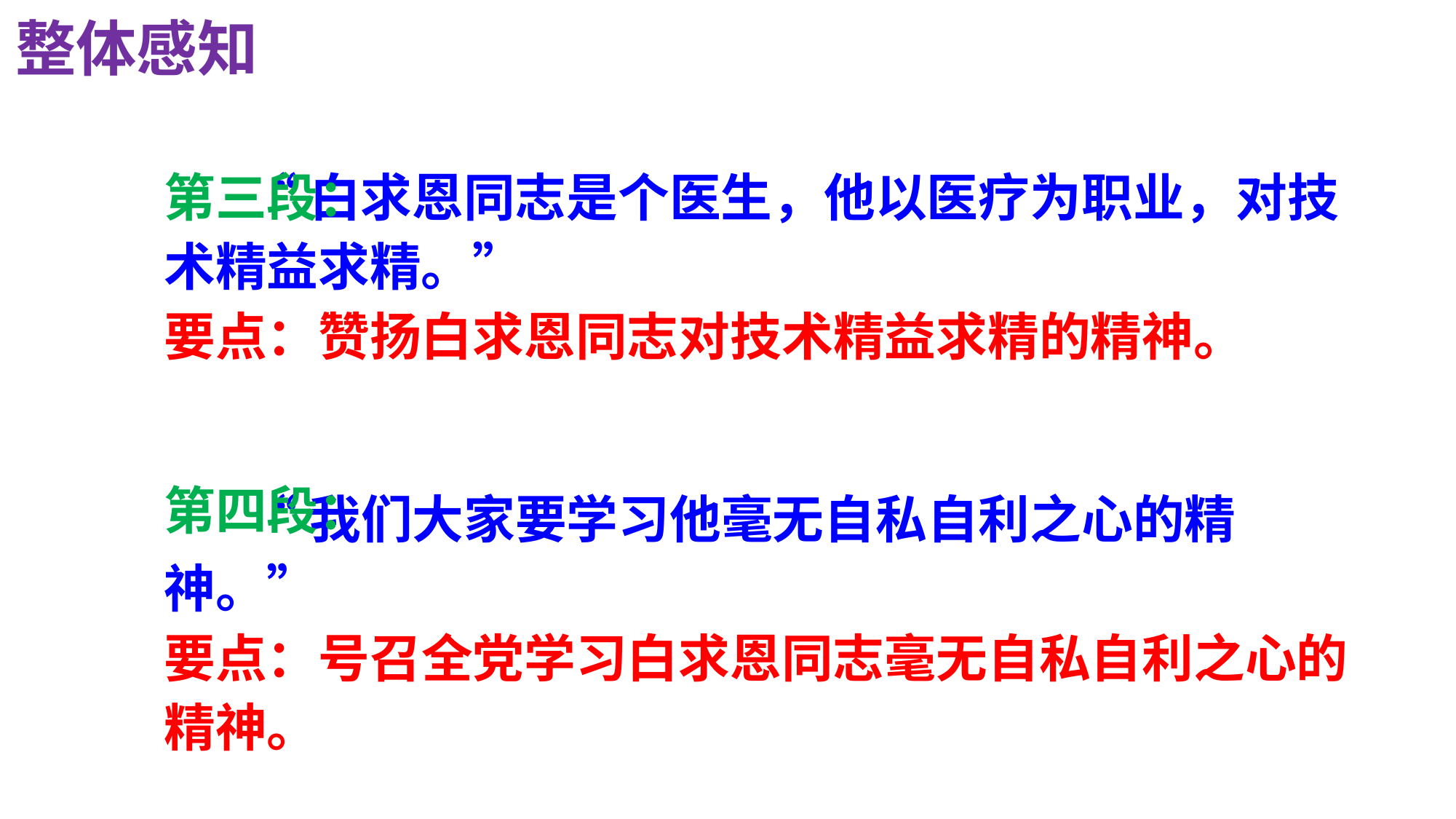

整体感知
第三段：
       “白求恩同志是个医生，他以医疗为职业，对技术精益求精。”
要点：赞扬白求恩同志对技术精益求精的精神。
第四段：
       “我们大家要学习他毫无自私自利之心的精神。”
要点：号召全党学习白求恩同志毫无自私自利之心的精神。